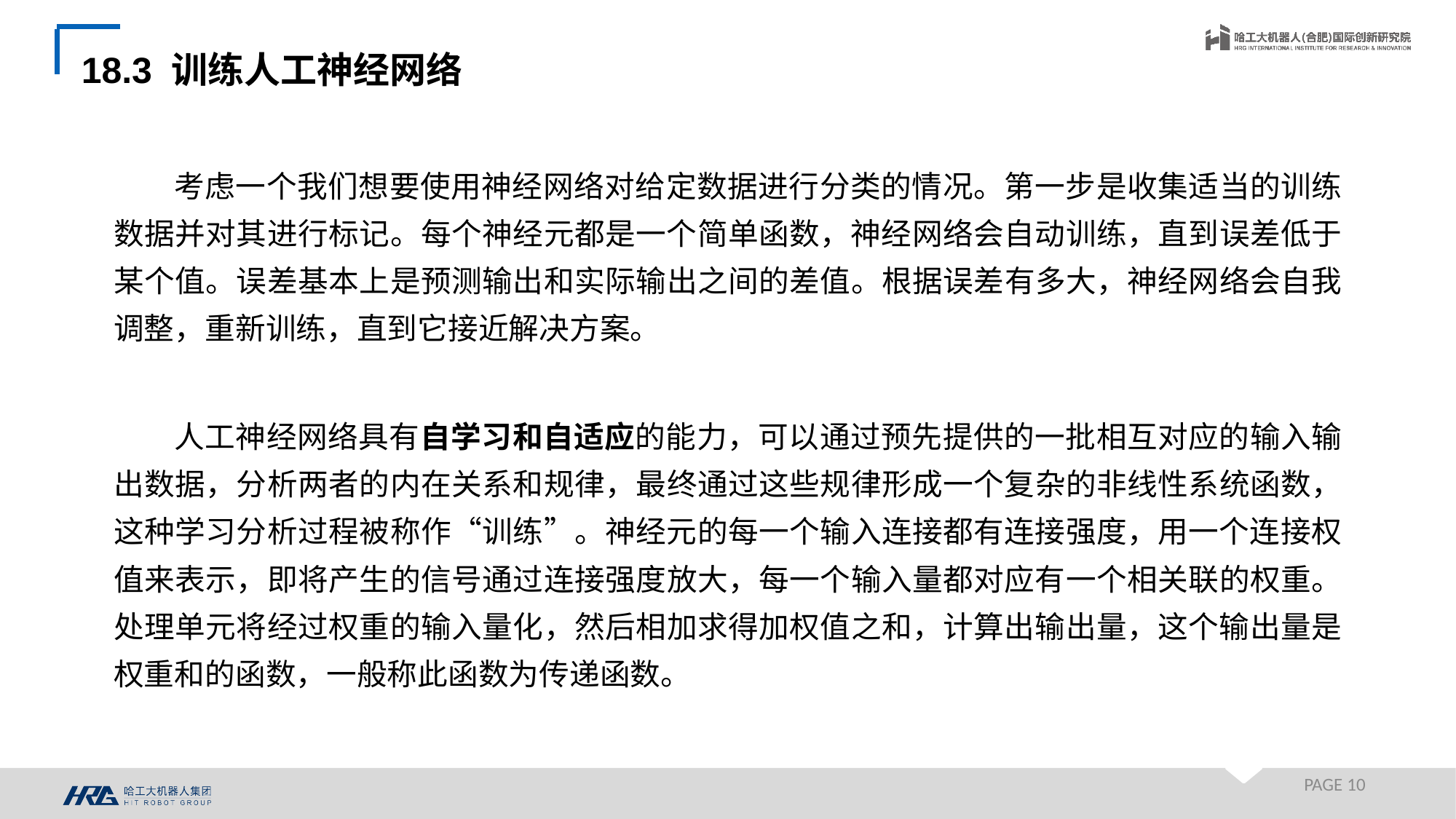

18.3 训练人工神经网络
考虑一个我们想要使用神经网络对给定数据进行分类的情况。第一步是收集适当的训练数据并对其进行标记。每个神经元都是一个简单函数，神经网络会自动训练，直到误差低于某个值。误差基本上是预测输出和实际输出之间的差值。根据误差有多大，神经网络会自我调整，重新训练，直到它接近解决方案。
人工神经网络具有自学习和自适应的能力，可以通过预先提供的一批相互对应的输入输出数据，分析两者的内在关系和规律，最终通过这些规律形成一个复杂的非线性系统函数，这种学习分析过程被称作“训练”。神经元的每一个输入连接都有连接强度，用一个连接权值来表示，即将产生的信号通过连接强度放大，每一个输入量都对应有一个相关联的权重。处理单元将经过权重的输入量化，然后相加求得加权值之和，计算出输出量，这个输出量是权重和的函数，一般称此函数为传递函数。